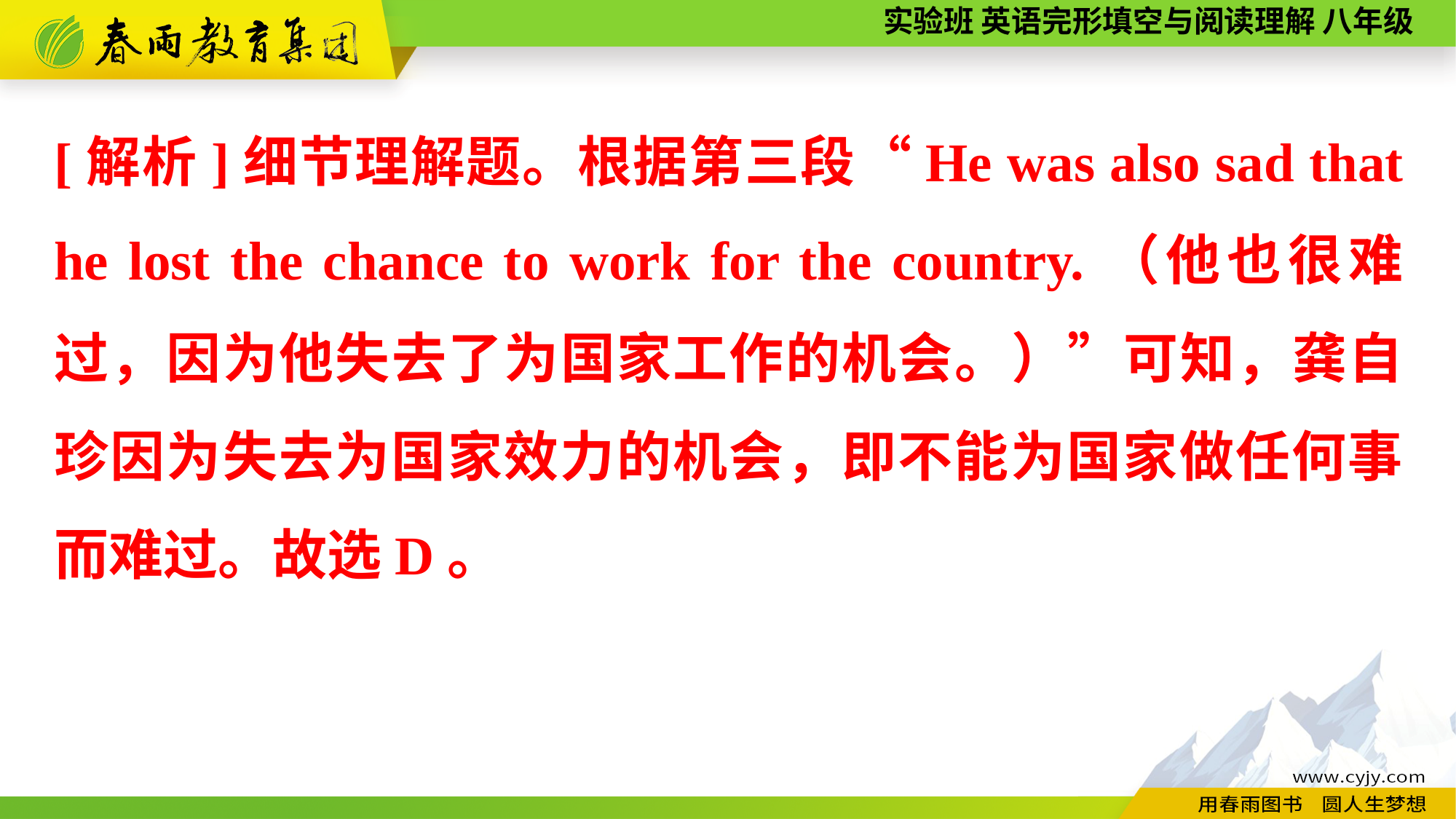

[解析]细节理解题。根据第三段“He was also sad that he lost the chance to work for the country.（他也很难过，因为他失去了为国家工作的机会。）”可知，龚自珍因为失去为国家效力的机会，即不能为国家做任何事而难过。故选D。